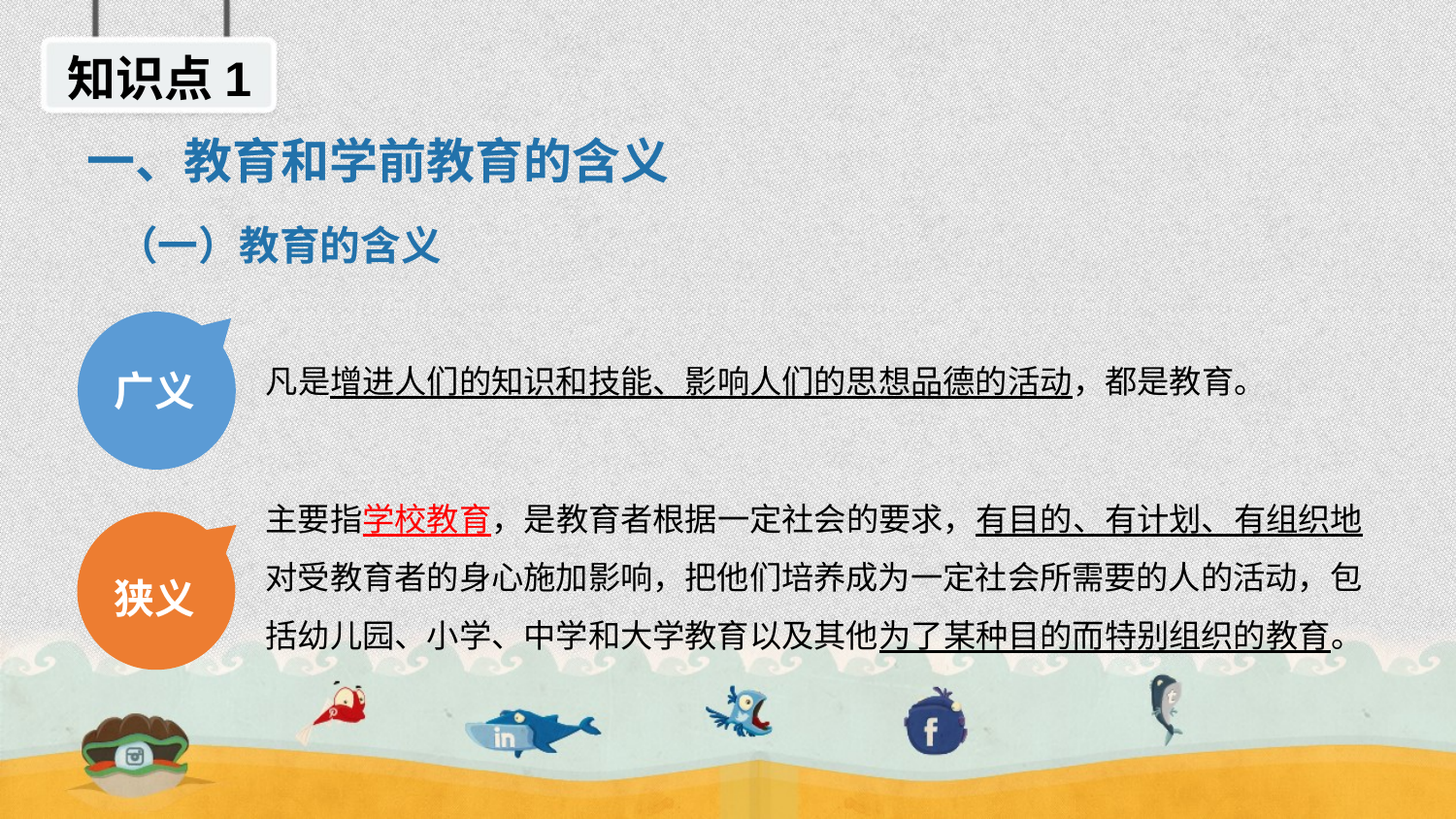

知识点1
一、教育和学前教育的含义
（一）教育的含义

凡是增进人们的知识和技能、影响人们的思想品德的活动，都是教育。
广义
主要指学校教育，是教育者根据一定社会的要求，有目的、有计划、有组织地对受教育者的身心施加影响，把他们培养成为一定社会所需要的人的活动，包括幼儿园、小学、中学和大学教育以及其他为了某种目的而特别组织的教育。

狭义